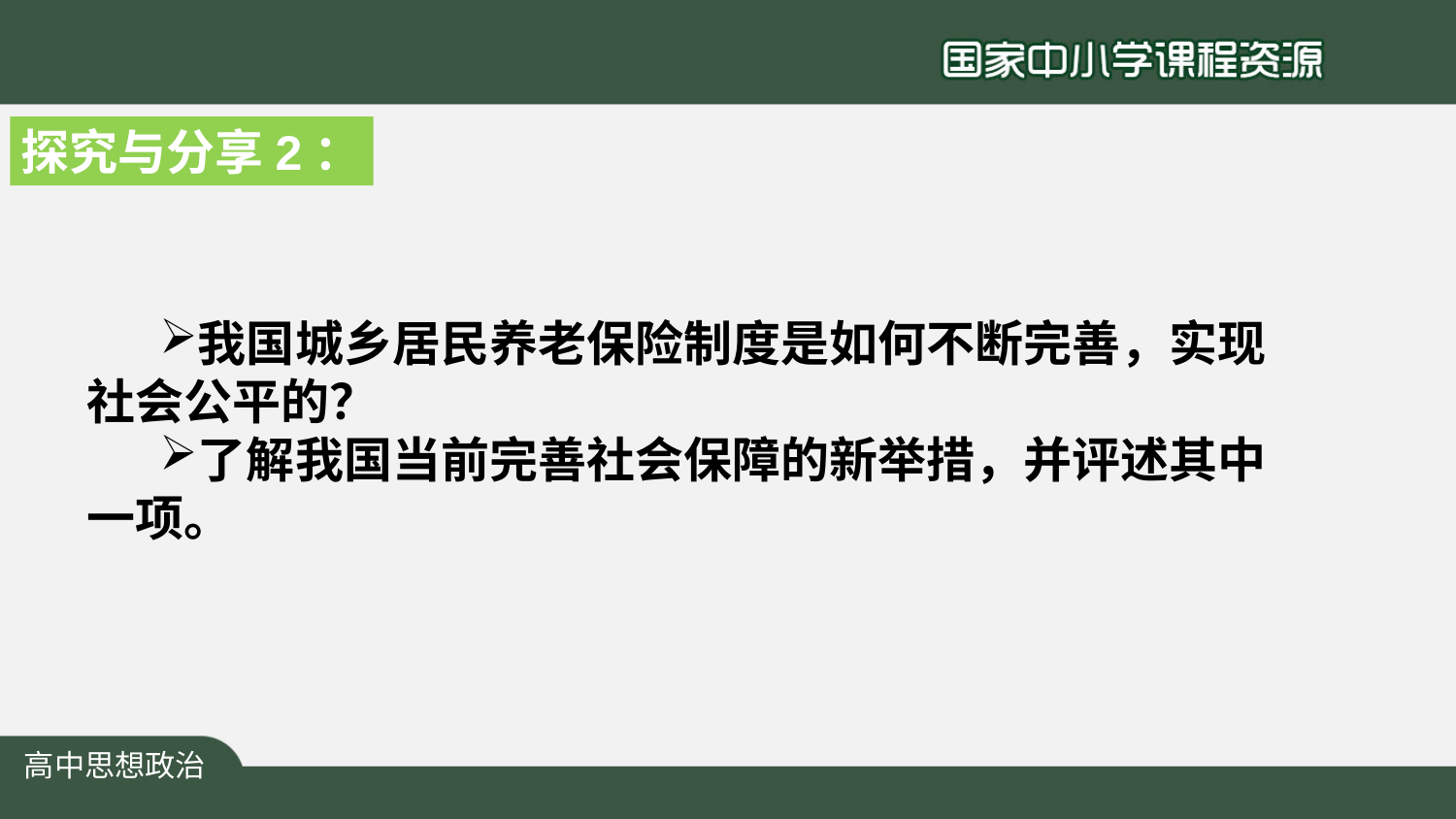

探究与分享2：
我国城乡居民养老保险制度是如何不断完善，实现社会公平的？
了解我国当前完善社会保障的新举措，并评述其中一项。